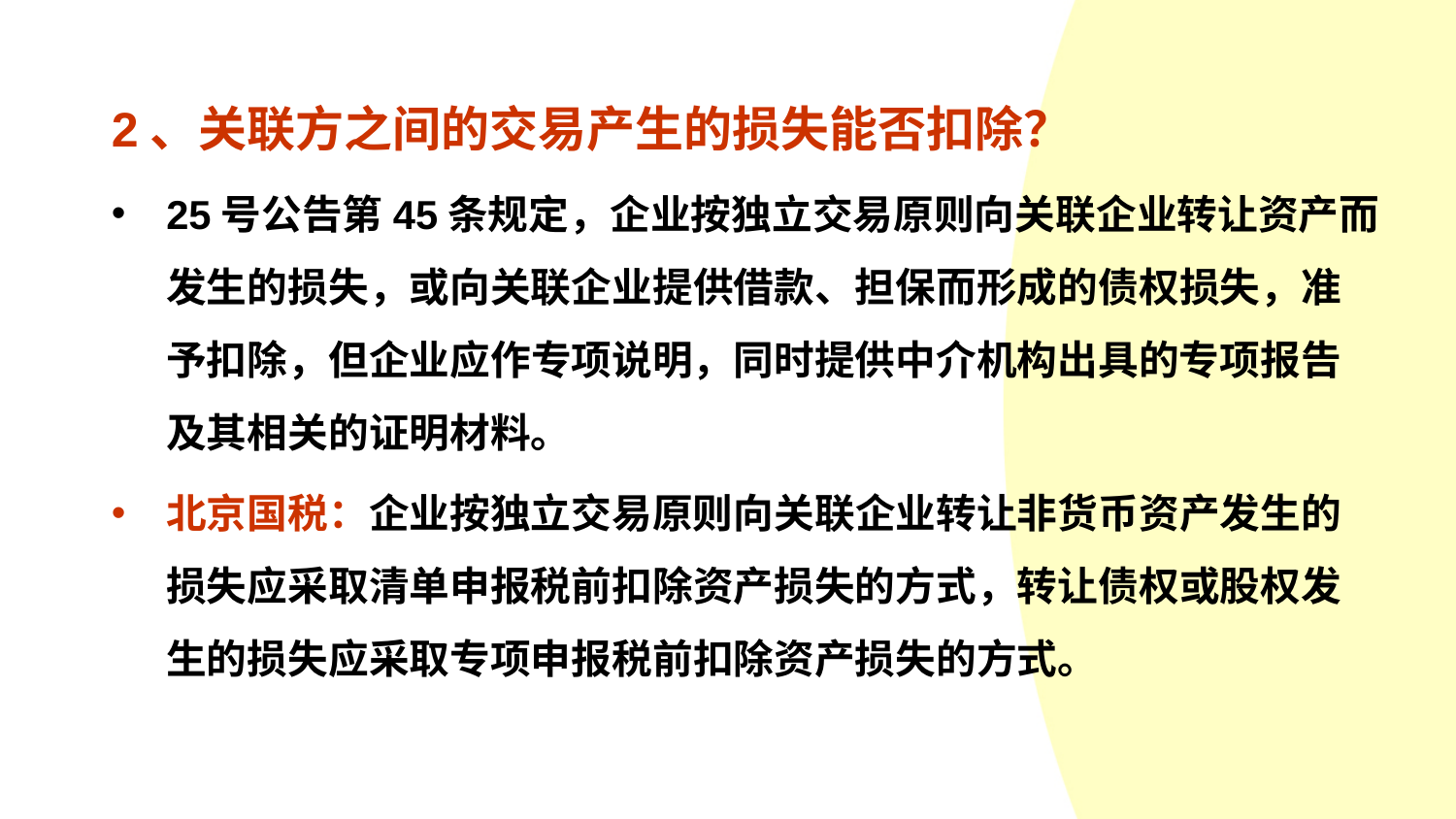

#
2、关联方之间的交易产生的损失能否扣除？
25号公告第45条规定，企业按独立交易原则向关联企业转让资产而发生的损失，或向关联企业提供借款、担保而形成的债权损失，准予扣除，但企业应作专项说明，同时提供中介机构出具的专项报告及其相关的证明材料。
北京国税：企业按独立交易原则向关联企业转让非货币资产发生的损失应采取清单申报税前扣除资产损失的方式，转让债权或股权发生的损失应采取专项申报税前扣除资产损失的方式。